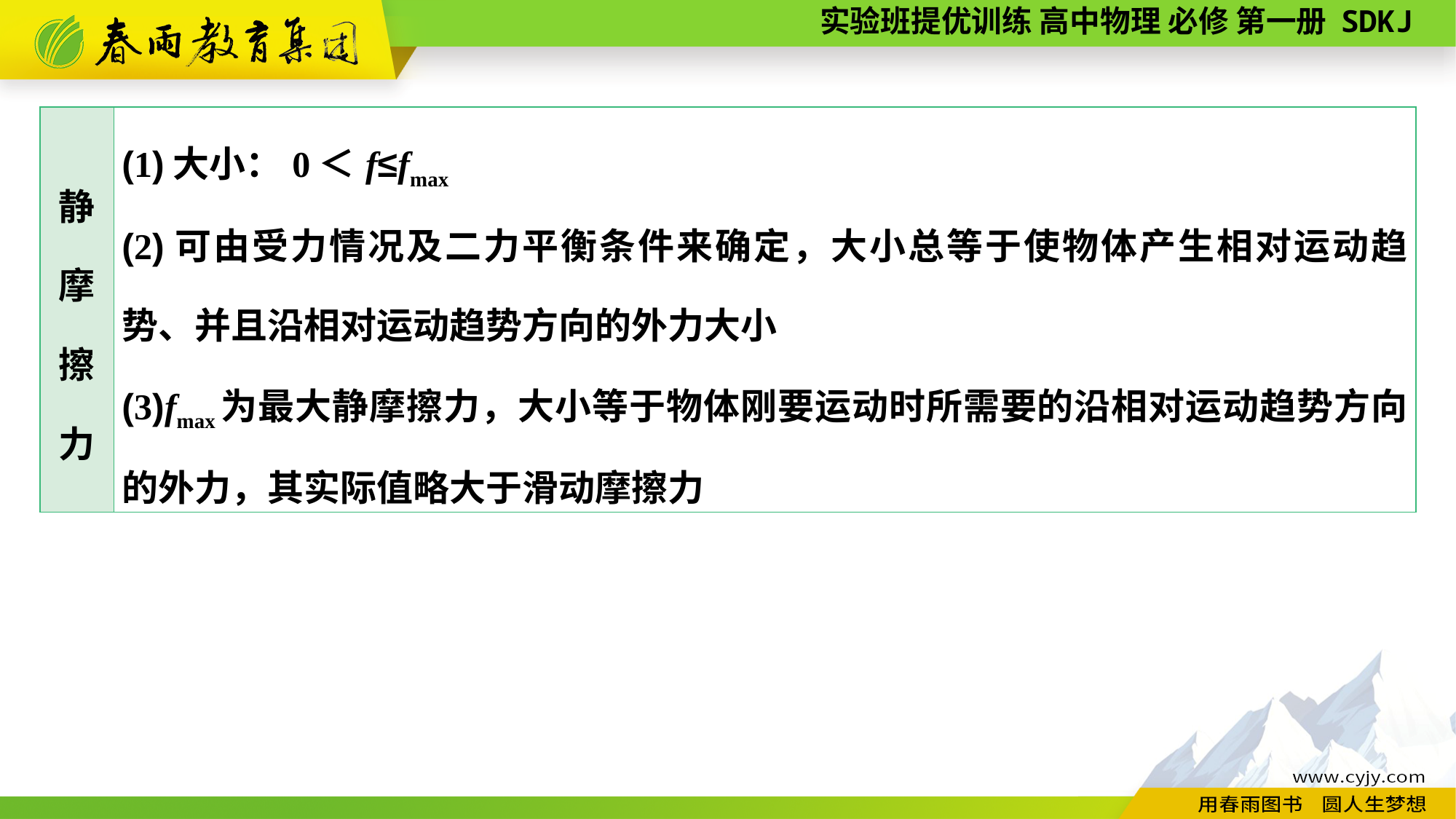

| 静 摩 擦 力 | (1)大小：0＜f≤fmax (2)可由受力情况及二力平衡条件来确定，大小总等于使物体产生相对运动趋势、并且沿相对运动趋势方向的外力大小 (3)fmax为最大静摩擦力，大小等于物体刚要运动时所需要的沿相对运动趋势方向的外力，其实际值略大于滑动摩擦力 |
| --- | --- |